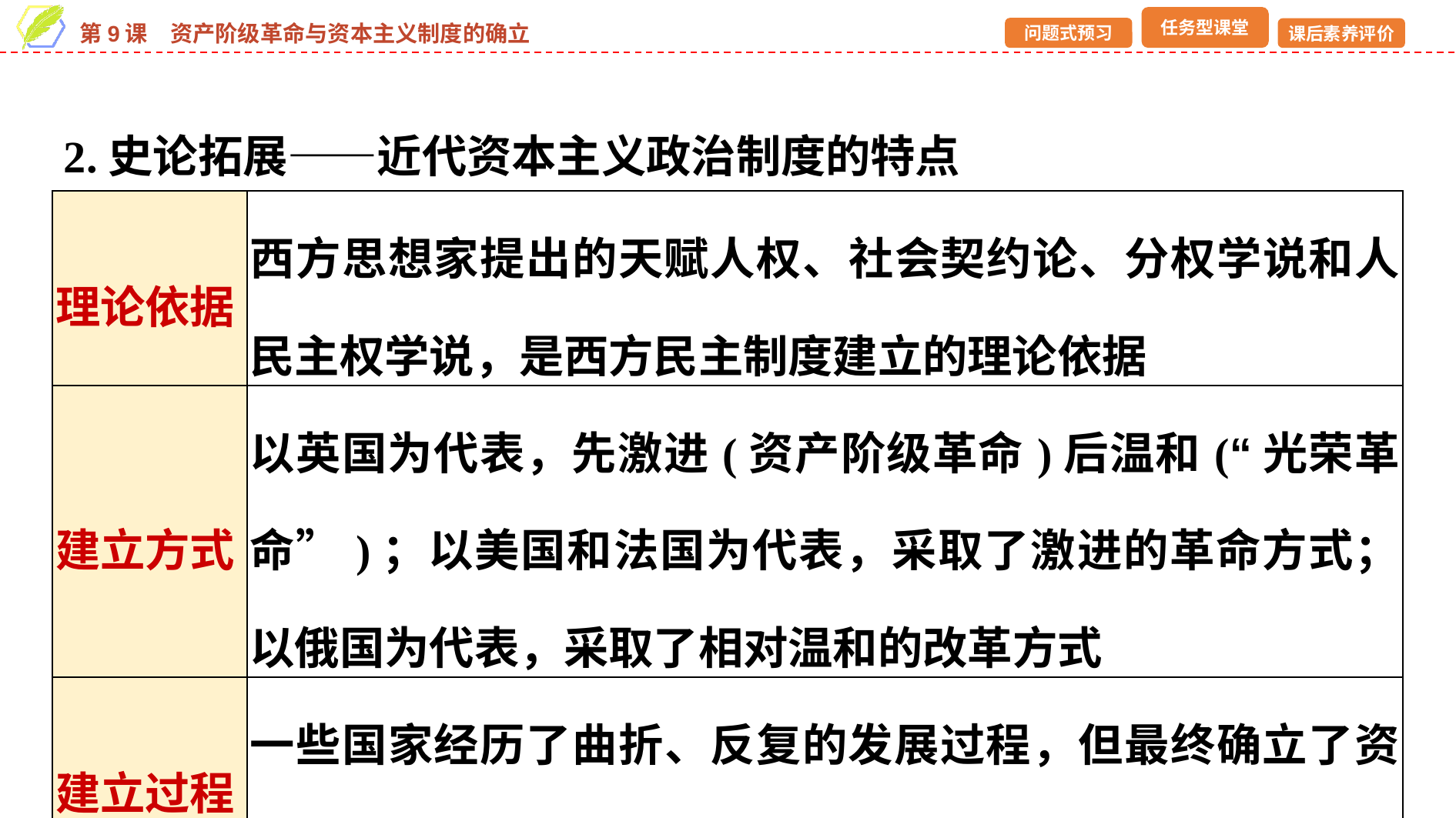

2.史论拓展——近代资本主义政治制度的特点
| 理论依据 | 西方思想家提出的天赋人权、社会契约论、分权学说和人民主权学说，是西方民主制度建立的理论依据 |
| --- | --- |
| 建立方式 | 以英国为代表，先激进(资产阶级革命)后温和(“光荣革命”)；以美国和法国为代表，采取了激进的革命方式；以俄国为代表，采取了相对温和的改革方式 |
| 建立过程 | 一些国家经历了曲折、反复的发展过程，但最终确立了资本主义政治制度 |